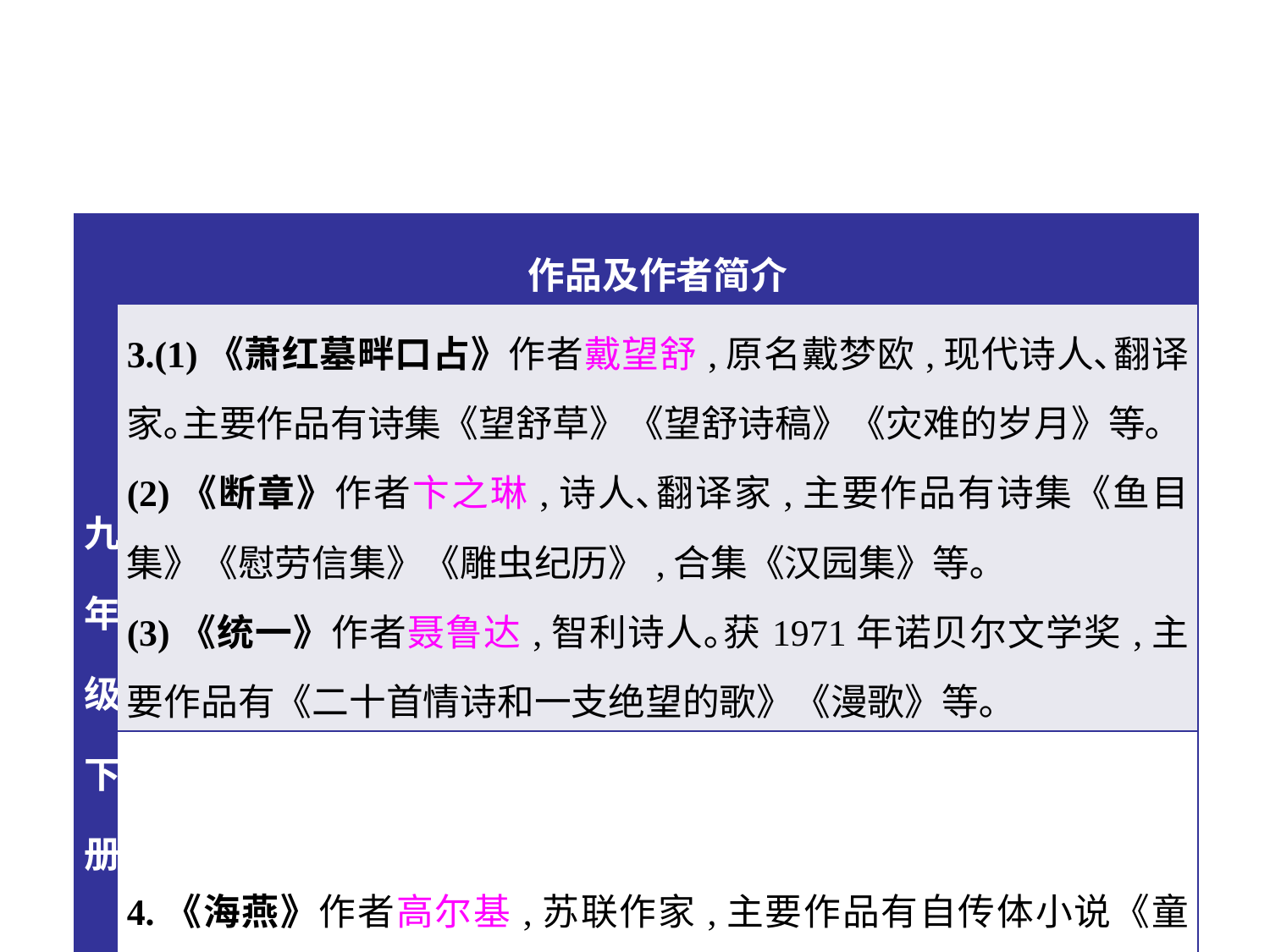

| 九年级下册 | 作品及作者简介 |
| --- | --- |
|  | 3.(1)《萧红墓畔口占》作者戴望舒,原名戴梦欧,现代诗人､翻译家｡主要作品有诗集《望舒草》《望舒诗稿》《灾难的岁月》等｡ (2)《断章》作者卞之琳,诗人､翻译家,主要作品有诗集《鱼目集》《慰劳信集》《雕虫纪历》,合集《汉园集》等｡ (3)《统一》作者聂鲁达,智利诗人｡获1971年诺贝尔文学奖,主要作品有《二十首情诗和一支绝望的歌》《漫歌》等｡ |
|  | 4.《海燕》作者高尔基,苏联作家,主要作品有自传体小说《童年》《在人间》《我的大学》等｡ |